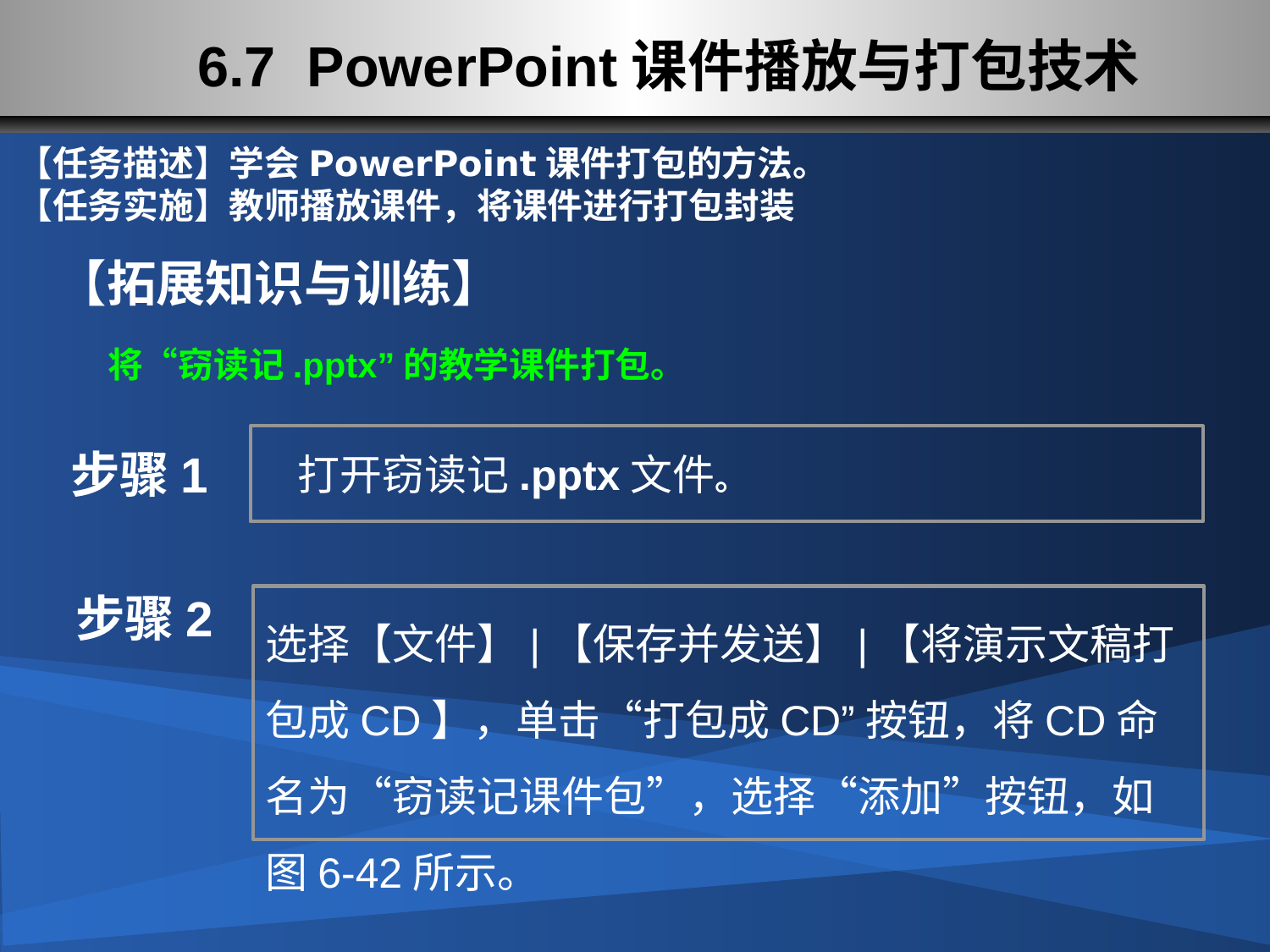

6.7  PowerPoint课件播放与打包技术
【任务描述】学会PowerPoint课件打包的方法。
【任务实施】教师播放课件，将课件进行打包封装
【拓展知识与训练】
将“窃读记.pptx”的教学课件打包。

步骤1

打开窃读记.pptx文件。
步骤2

选择【文件】|【保存并发送】|【将演示文稿打包成CD】，单击“打包成CD”按钮，将CD命名为“窃读记课件包”，选择“添加”按钮，如图6-42所示。